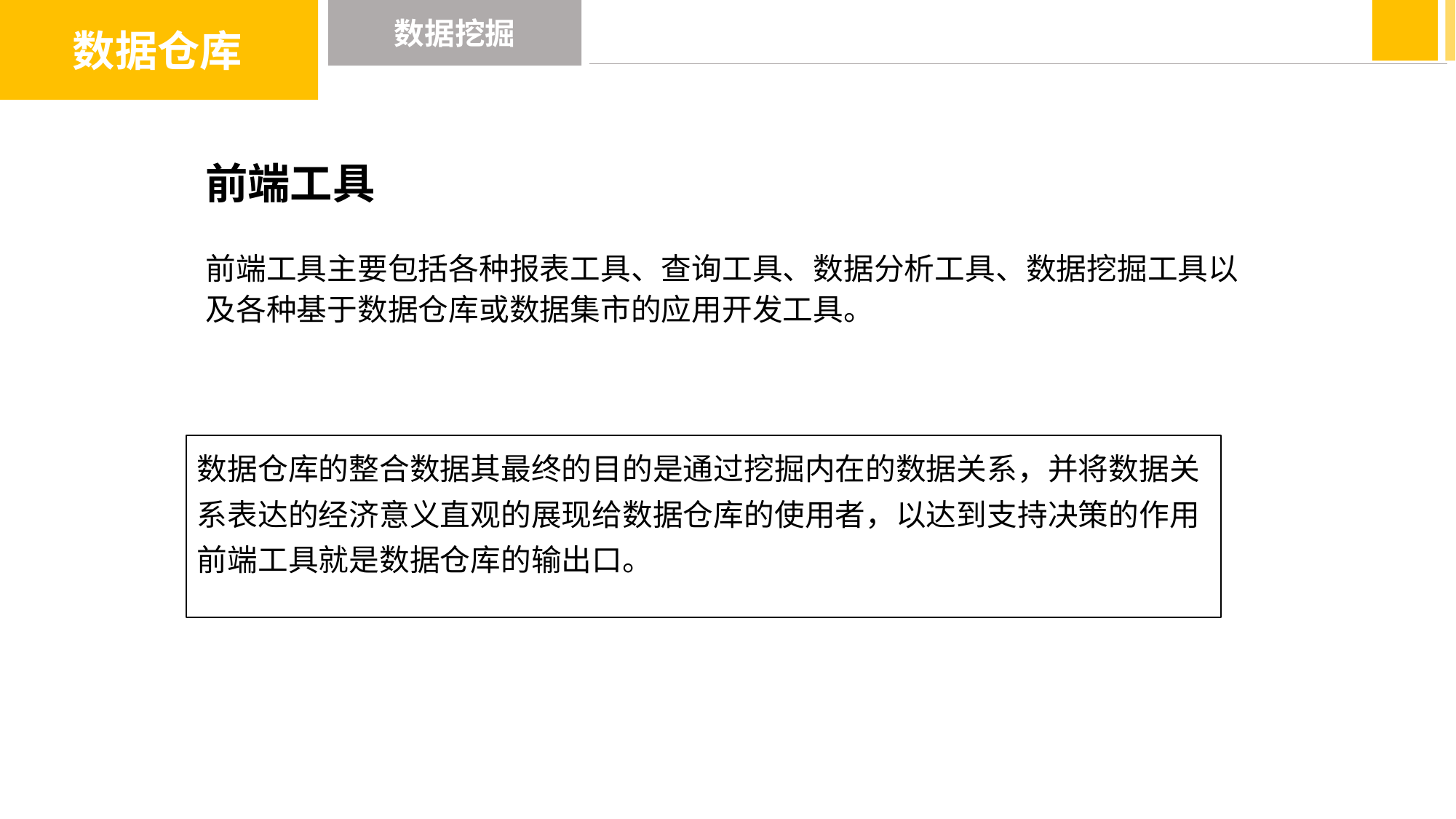

数据仓库
数据挖掘

前端工具

前端工具主要包括各种报表工具、查询工具、数据分析工具、数据挖掘工具以及各种基于数据仓库或数据集市的应用开发工具。
数据仓库的整合数据其最终的目的是通过挖掘内在的数据关系，并将数据关系表达的经济意义直观的展现给数据仓库的使用者，以达到支持决策的作用前端工具就是数据仓库的输出口。